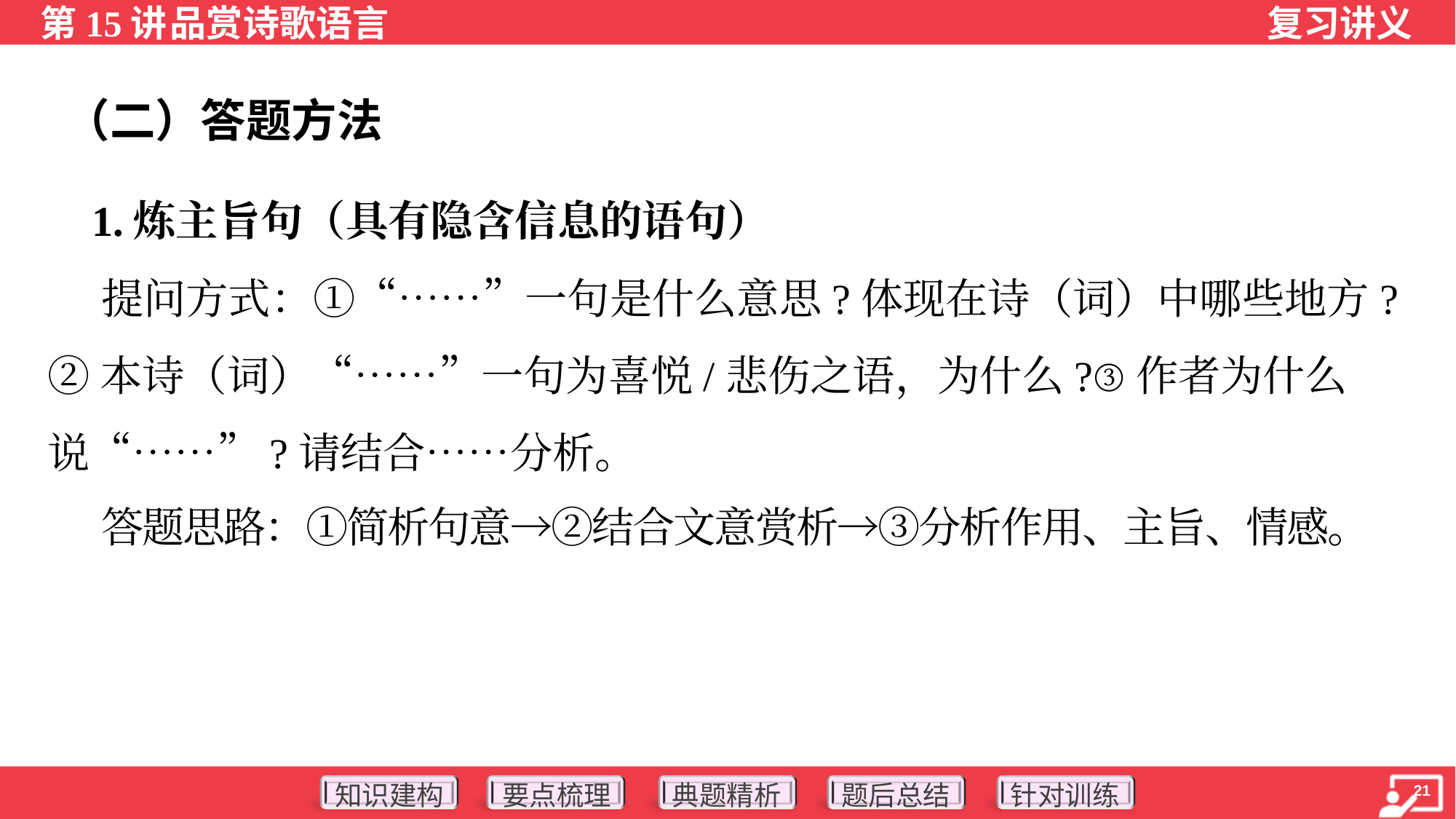

（二）答题方法
    1.炼主旨句（具有隐含信息的语句）
    提问方式：①“……”一句是什么意思?体现在诗（词）中哪些地方?
②本诗（词）“……”一句为喜悦/悲伤之语，为什么?③作者为什么
说“……”?请结合……分析。
    答题思路：①简析句意→②结合文意赏析→③分析作用、主旨、情感。